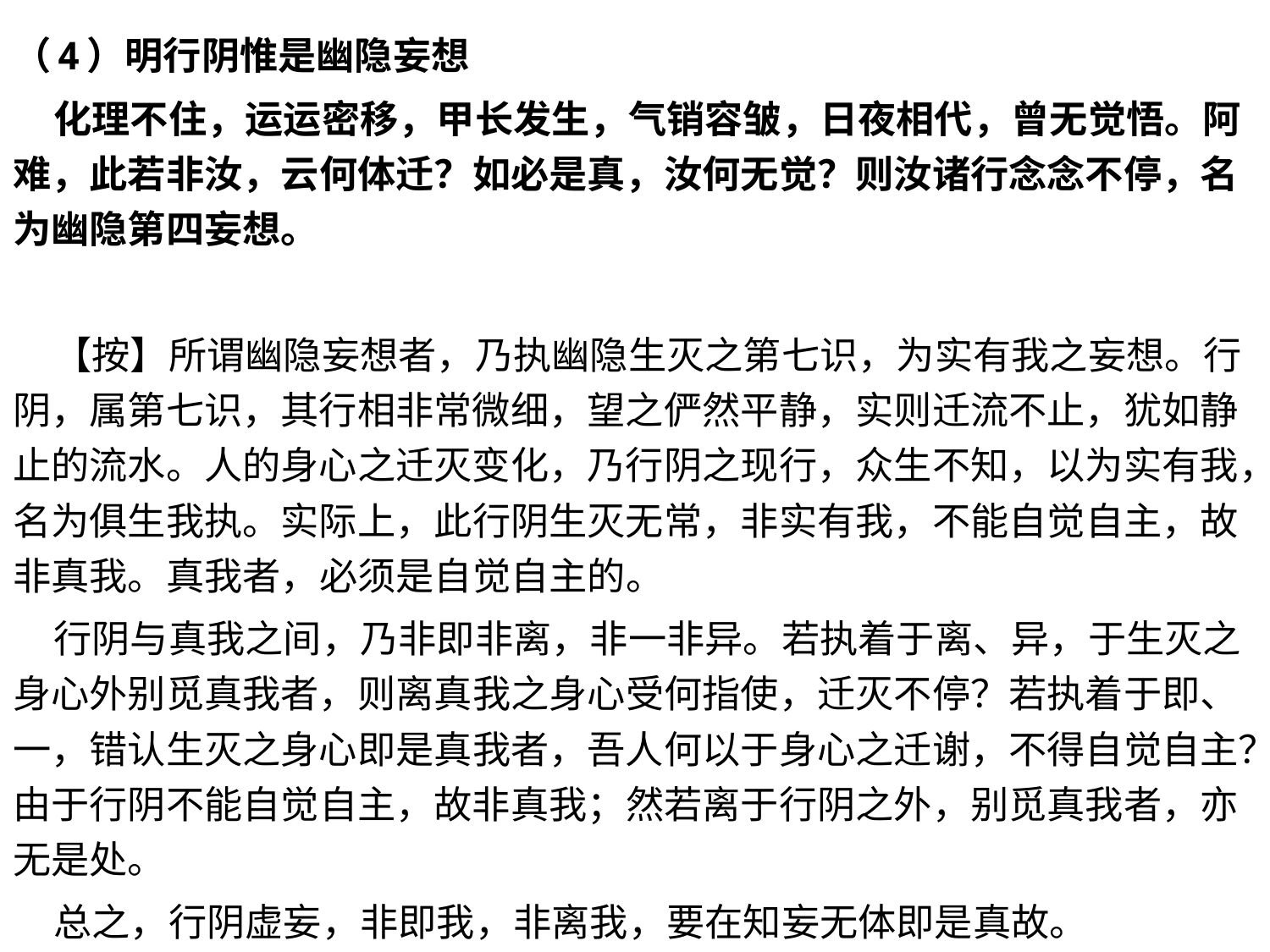

（4）明行阴惟是幽隐妄想
    化理不住，运运密移，甲长发生，气销容皱，日夜相代，曾无觉悟。阿难，此若非汝，云何体迁？如必是真，汝何无觉？则汝诸行念念不停，名为幽隐第四妄想。

    【按】所谓幽隐妄想者，乃执幽隐生灭之第七识，为实有我之妄想。行阴，属第七识，其行相非常微细，望之俨然平静，实则迁流不止，犹如静止的流水。人的身心之迁灭变化，乃行阴之现行，众生不知，以为实有我，名为俱生我执。实际上，此行阴生灭无常，非实有我，不能自觉自主，故非真我。真我者，必须是自觉自主的。
    行阴与真我之间，乃非即非离，非一非异。若执着于离、异，于生灭之身心外别觅真我者，则离真我之身心受何指使，迁灭不停？若执着于即、一，错认生灭之身心即是真我者，吾人何以于身心之迁谢，不得自觉自主？由于行阴不能自觉自主，故非真我；然若离于行阴之外，别觅真我者，亦无是处。
    总之，行阴虚妄，非即我，非离我，要在知妄无体即是真故。